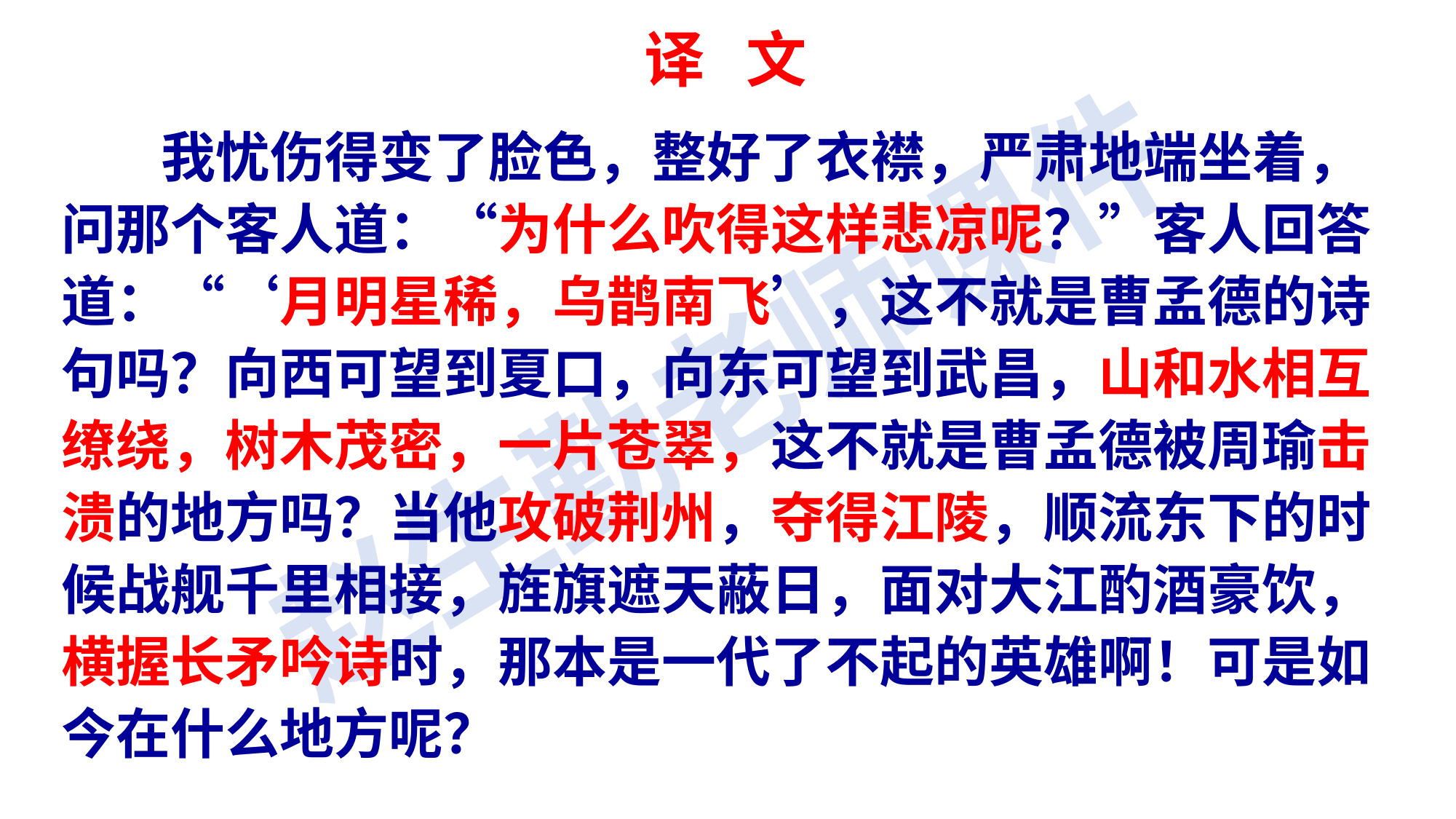

译   文
       我忧伤得变了脸色，整好了衣襟，严肃地端坐着，问那个客人道：“为什么吹得这样悲凉呢？”客人回答道：“‘月明星稀，乌鹊南飞’，这不就是曹孟德的诗句吗？向西可望到夏口，向东可望到武昌，山和水相互缭绕，树木茂密，一片苍翠，这不就是曹孟德被周瑜击溃的地方吗？当他攻破荆州，夺得江陵，顺流东下的时候战舰千里相接，旌旗遮天蔽日，面对大江酌酒豪饮，横握长矛吟诗时，那本是一代了不起的英雄啊！可是如今在什么地方呢？